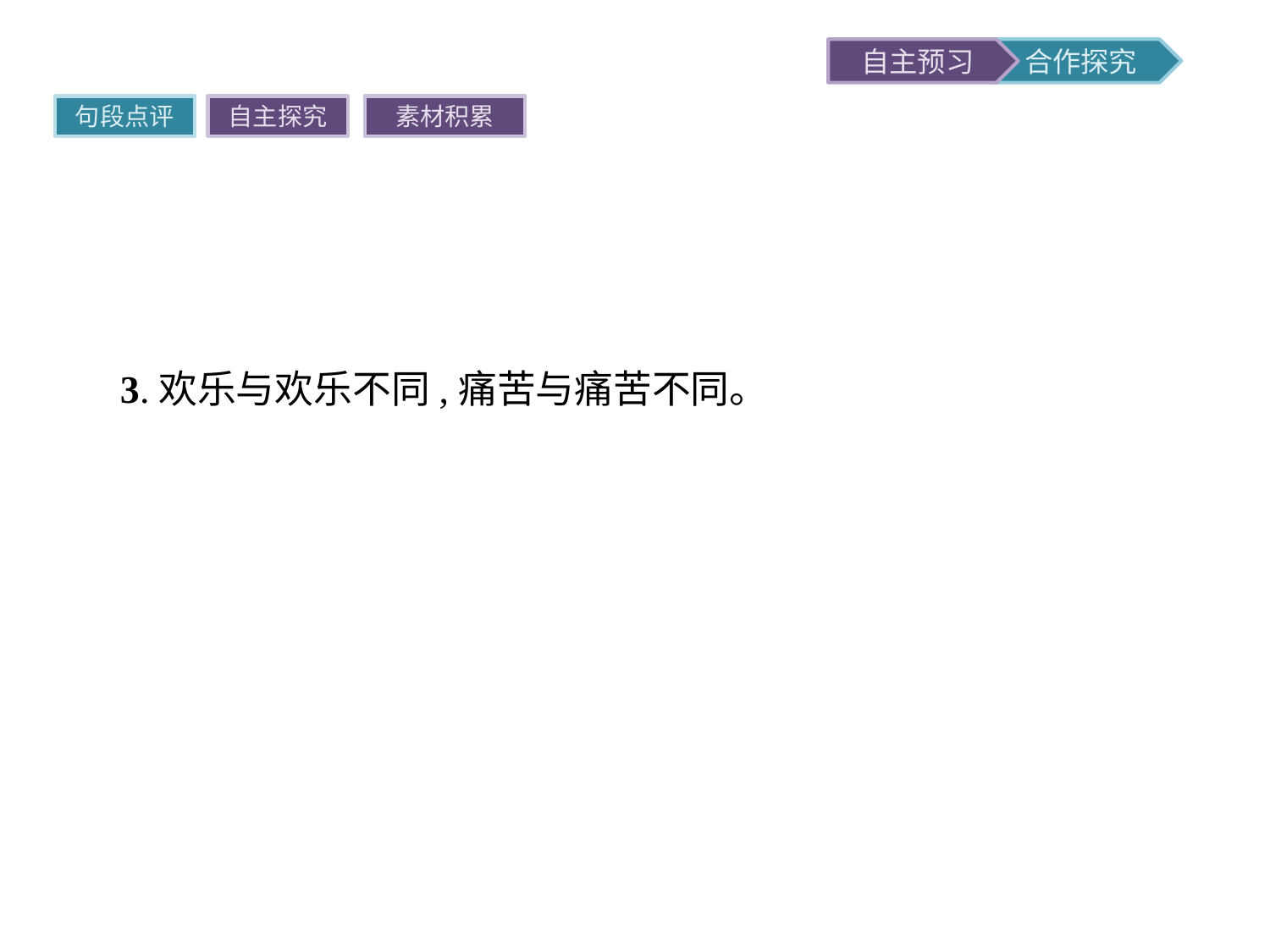

句段点评
自主探究
素材积累
3.欢乐与欢乐不同,痛苦与痛苦不同。
点评对于一个视人生感受为最宝贵财富的人来说,欢乐和痛苦都是收入,他的账本上没有支出。对于沉溺于眼前琐屑享受的人,不足以言真正的欢乐。对于沉溺于眼前琐屑烦恼的人,不足以言真正的痛苦。“其间的区别”在于人与人的素质的差异。